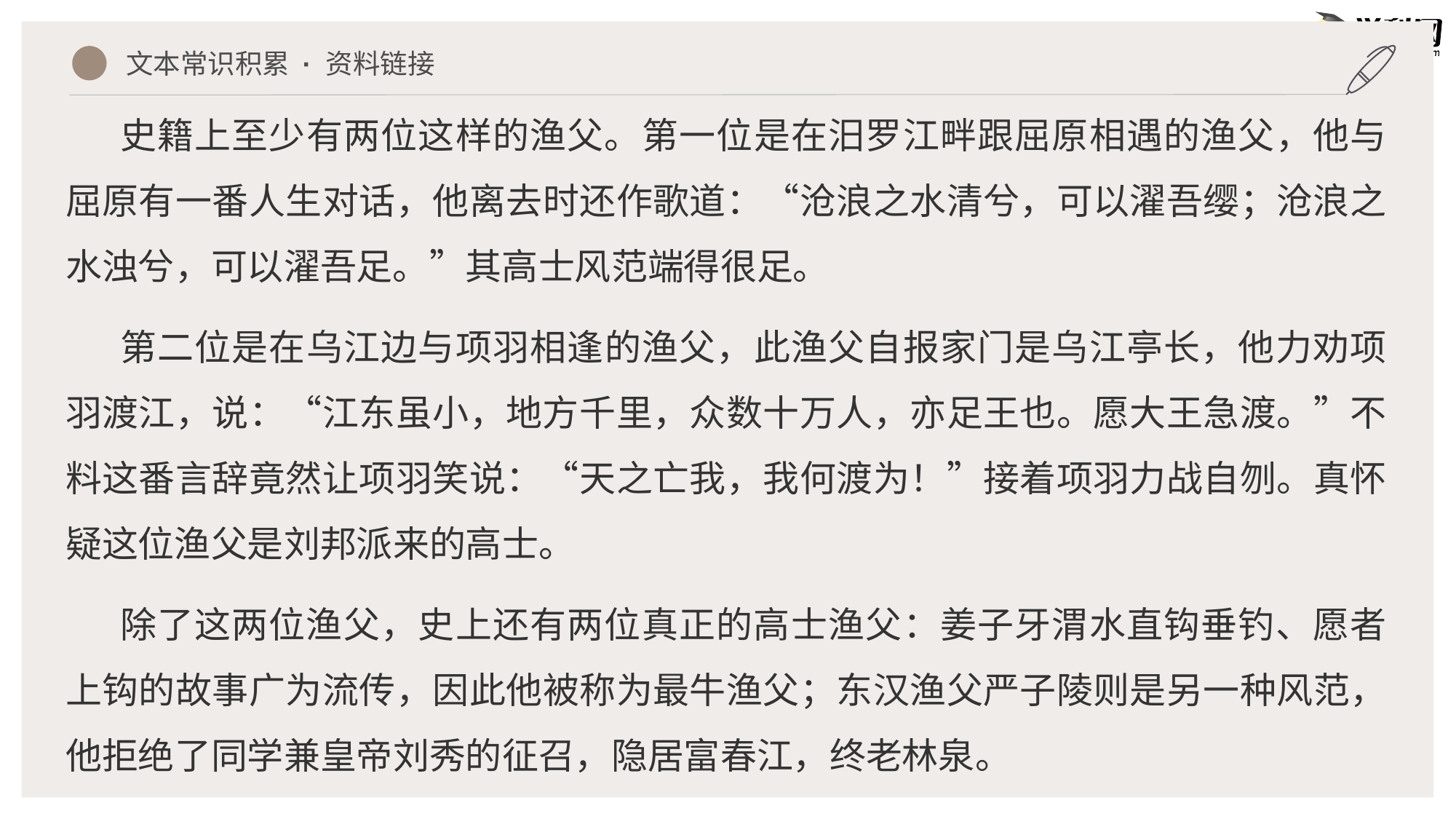

文本常识积累 · 资料链接

史籍上至少有两位这样的渔父。第一位是在汨罗江畔跟屈原相遇的渔父，他与屈原有一番人生对话，他离去时还作歌道：“沧浪之水清兮，可以濯吾缨；沧浪之水浊兮，可以濯吾足。”其高士风范端得很足。
第二位是在乌江边与项羽相逢的渔父，此渔父自报家门是乌江亭长，他力劝项羽渡江，说：“江东虽小，地方千里，众数十万人，亦足王也。愿大王急渡。”不料这番言辞竟然让项羽笑说：“天之亡我，我何渡为！”接着项羽力战自刎。真怀疑这位渔父是刘邦派来的高士。
除了这两位渔父，史上还有两位真正的高士渔父：姜子牙渭水直钩垂钓、愿者上钩的故事广为流传，因此他被称为最牛渔父；东汉渔父严子陵则是另一种风范，他拒绝了同学兼皇帝刘秀的征召，隐居富春江，终老林泉。